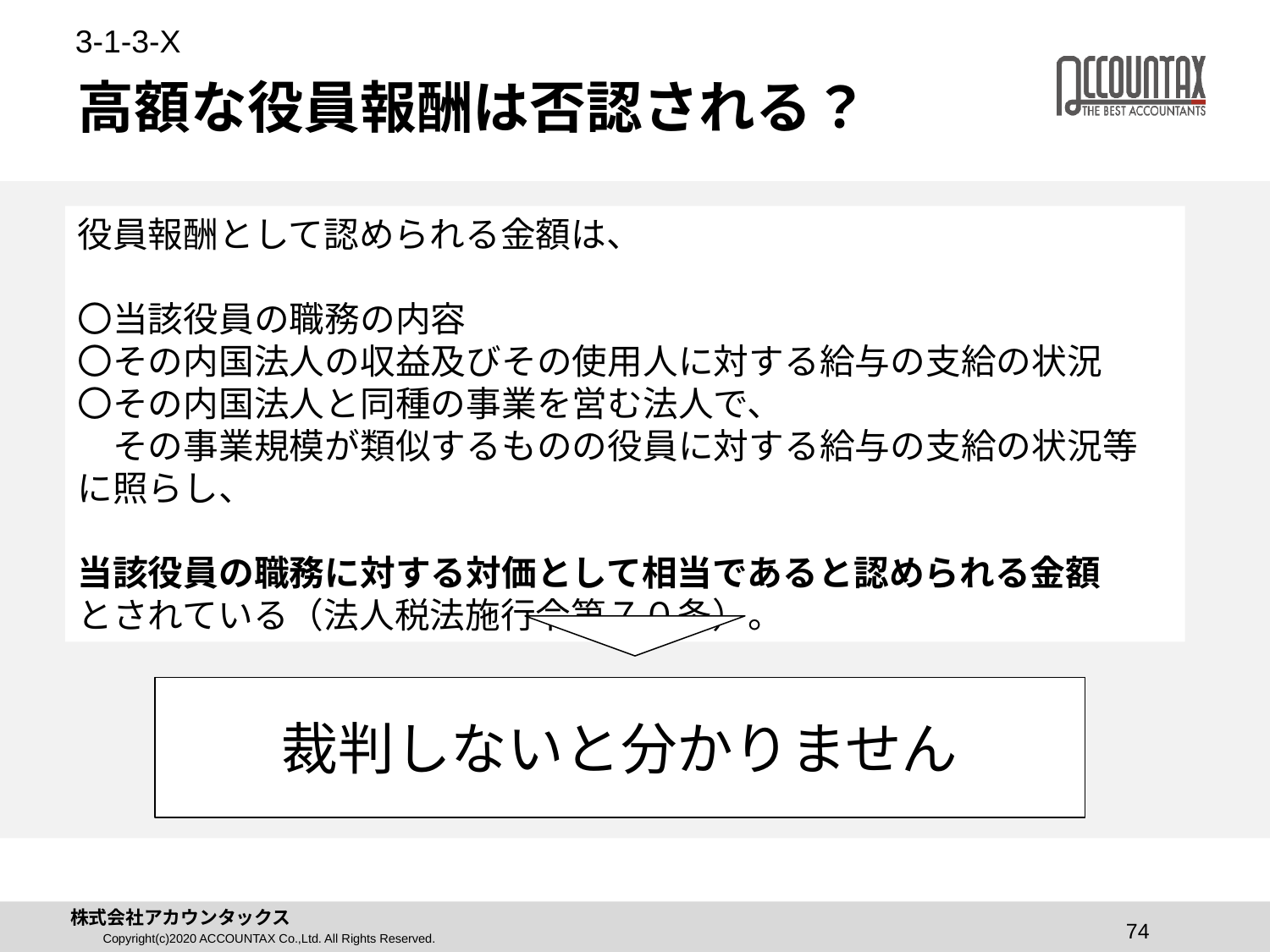

3-1-3-X
# 高額な役員報酬は否認される？

役員報酬として認められる金額は、

〇当該役員の職務の内容
〇その内国法人の収益及びその使用人に対する給与の支給の状況
〇その内国法人と同種の事業を営む法人で、
　その事業規模が類似するものの役員に対する給与の支給の状況等に照らし、

当該役員の職務に対する対価として相当であると認められる金額
とされている（法人税法施行令第７０条）。

裁判しないと分かりません
74